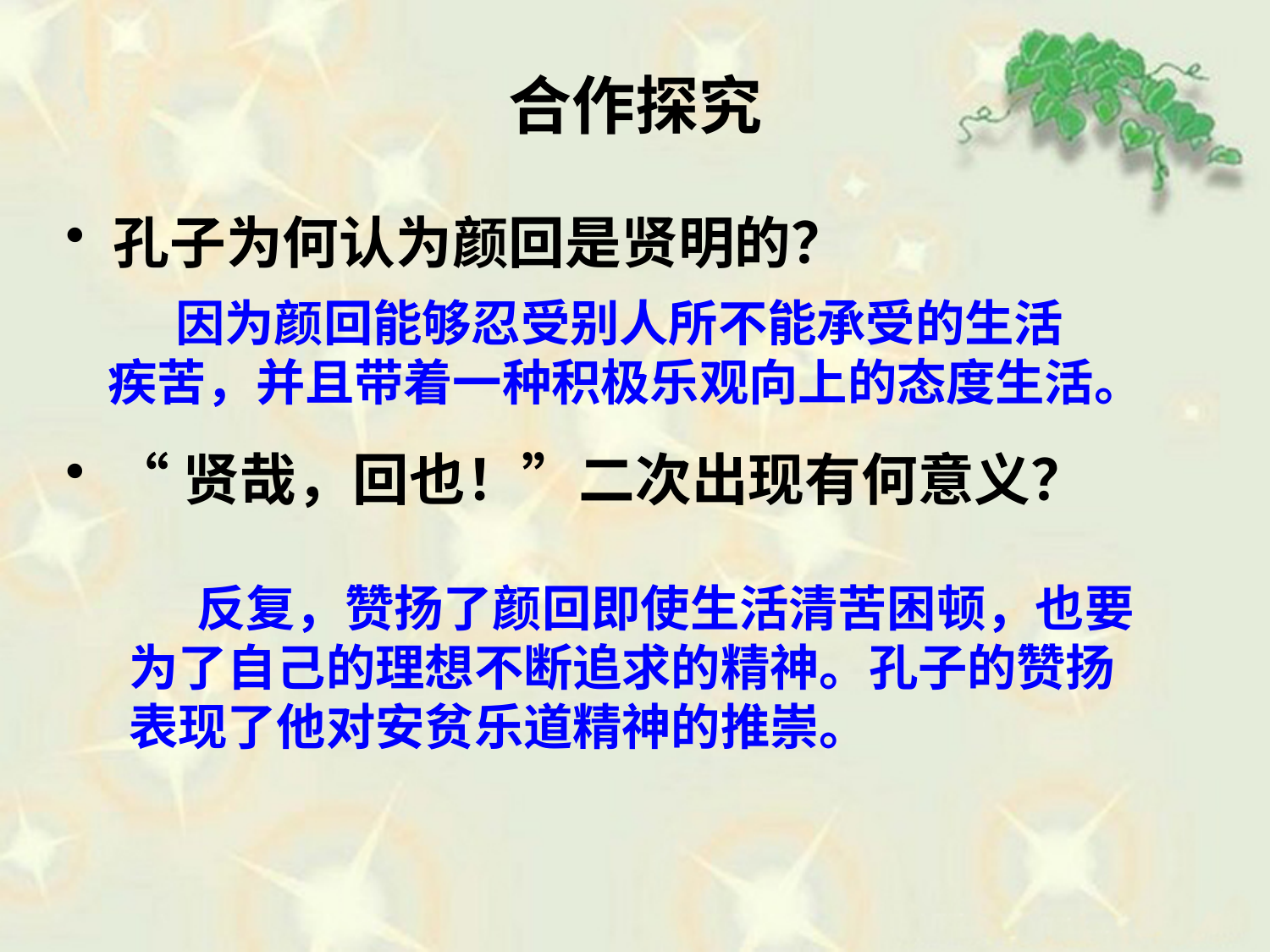

# 合作探究
孔子为何认为颜回是贤明的？

“贤哉，回也！”二次出现有何意义？

     因为颜回能够忍受别人所不能承受的生活疾苦，并且带着一种积极乐观向上的态度生活。
     反复，赞扬了颜回即使生活清苦困顿，也要为了自己的理想不断追求的精神。孔子的赞扬表现了他对安贫乐道精神的推崇。